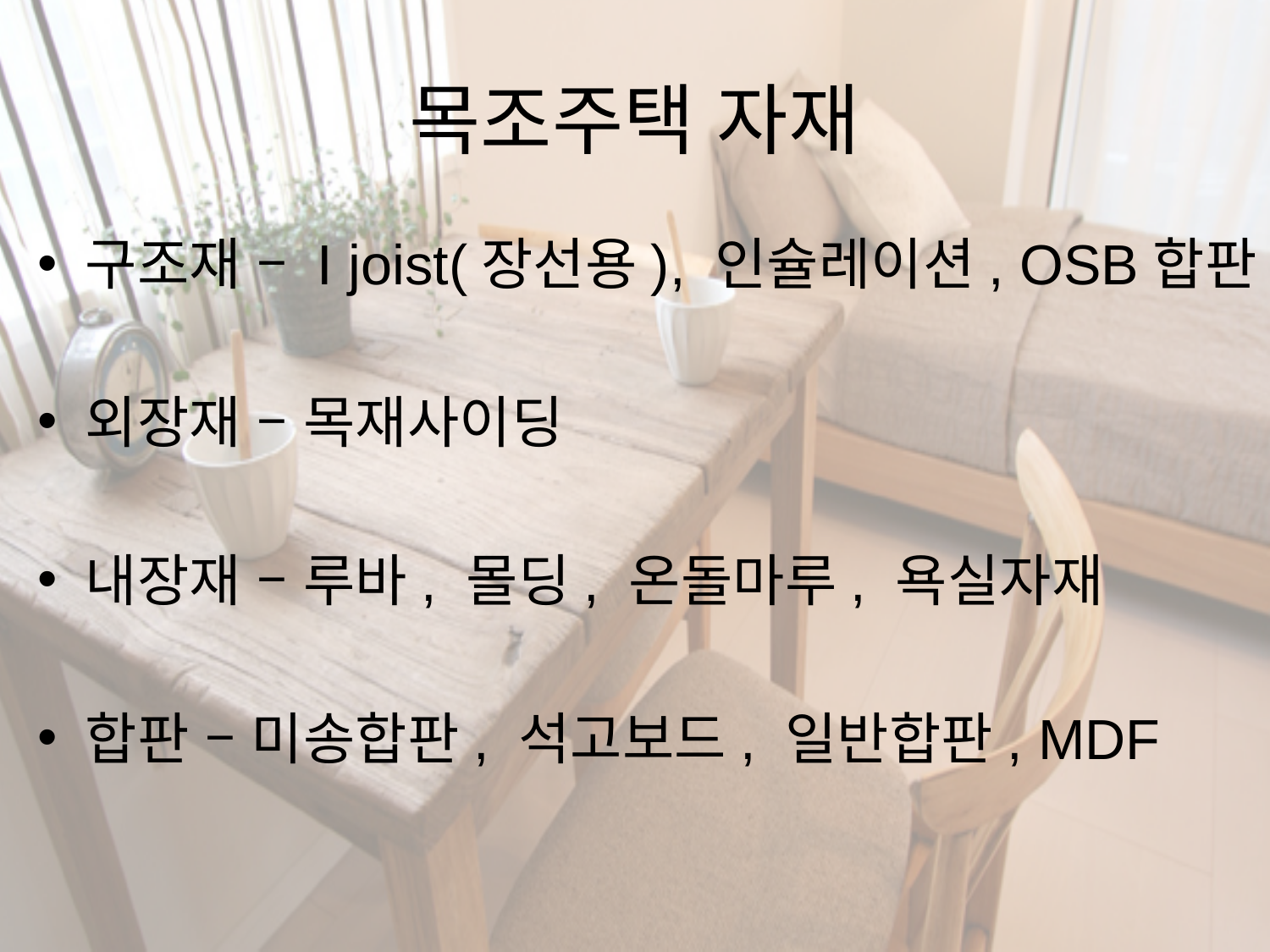

# 목조주택 자재
구조재 – I joist(장선용), 인슐레이션, OSB합판

외장재 – 목재사이딩

내장재 – 루바, 몰딩, 온돌마루, 욕실자재

합판 – 미송합판, 석고보드, 일반합판, MDF